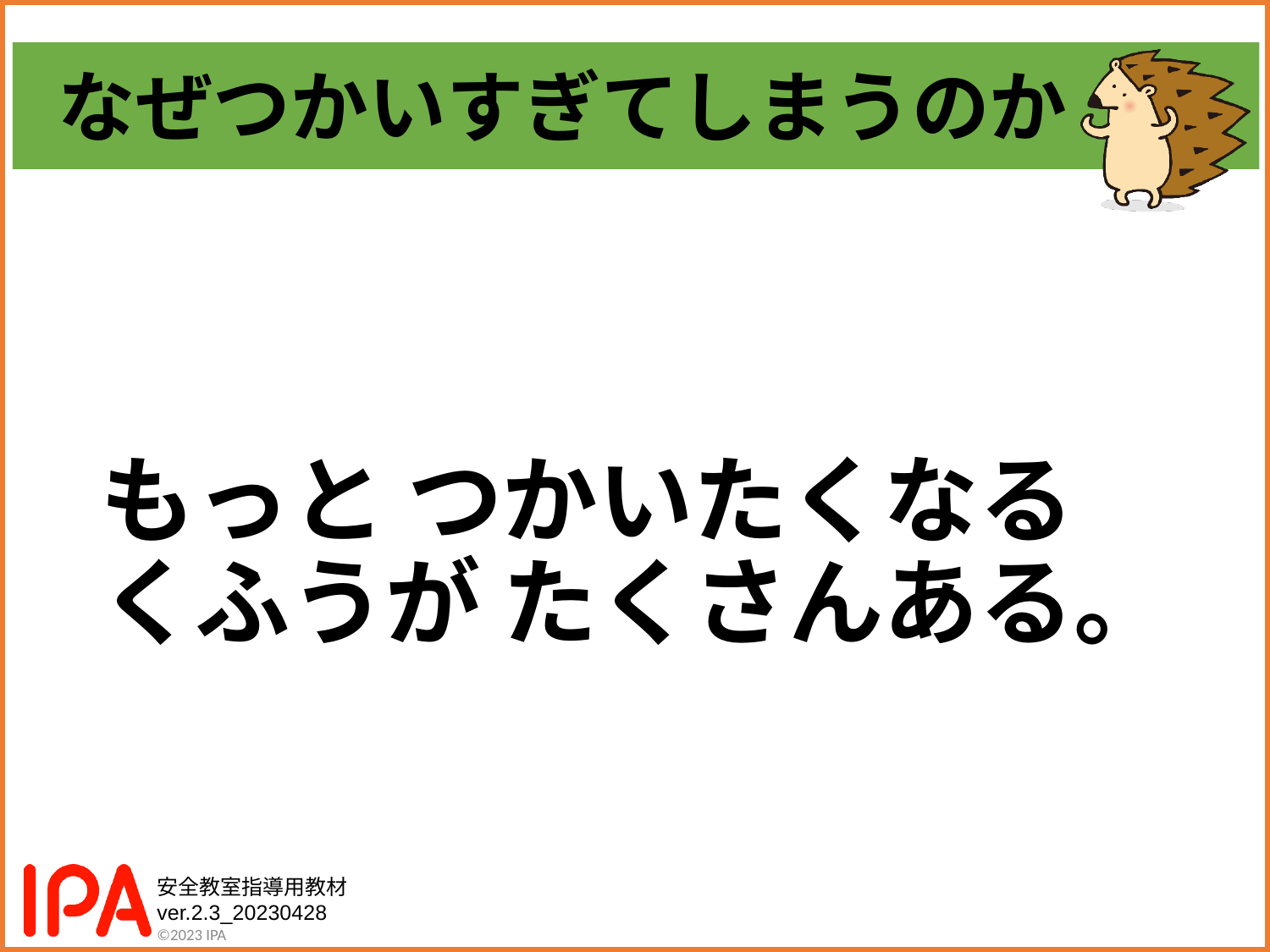

なぜつかいすぎてしまうのか
# もっと つかいたくなる くふうが たくさんある。